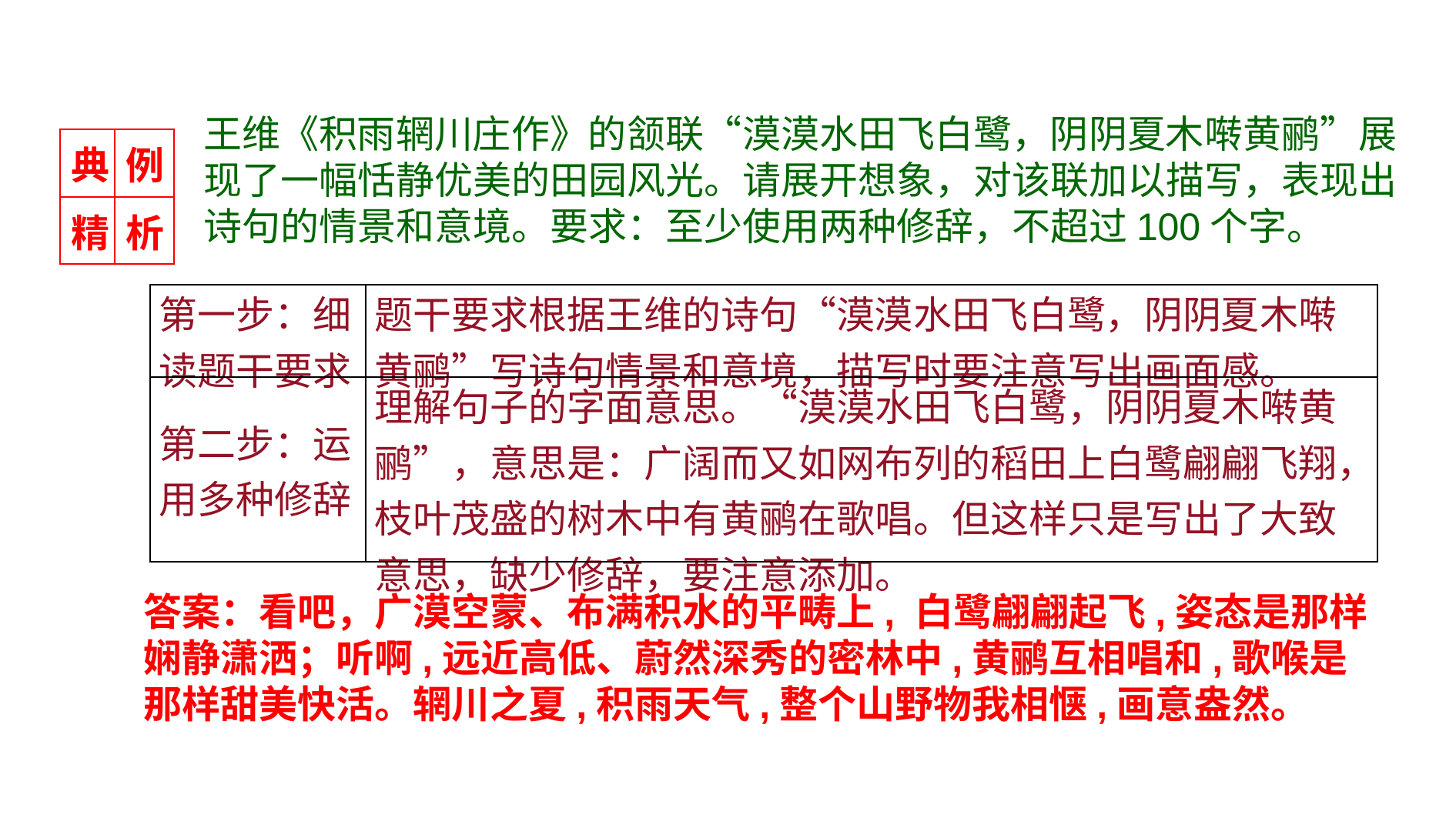

王维《积雨辋川庄作》的颔联“漠漠水田飞白鹭，阴阴夏木啭黄鹂”展现了一幅恬静优美的田园风光。请展开想象，对该联加以描写，表现出诗句的情景和意境。要求：至少使用两种修辞，不超过100个字。
| 典 | 例 |
| --- | --- |
| 精 | 析 |
| 第一步：细读题干要求 | 题干要求根据王维的诗句“漠漠水田飞白鹭，阴阴夏木啭黄鹂”写诗句情景和意境，描写时要注意写出画面感。 |
| --- | --- |
| 第二步：运用多种修辞 | 理解句子的字面意思。“漠漠水田飞白鹭，阴阴夏木啭黄鹂”，意思是：广阔而又如网布列的稻田上白鹭翩翩飞翔，枝叶茂盛的树木中有黄鹂在歌唱。但这样只是写出了大致意思，缺少修辞，要注意添加。 |
答案：看吧，广漠空蒙、布满积水的平畴上, 白鹭翩翩起飞,姿态是那样娴静潇洒；听啊,远近高低、蔚然深秀的密林中,黄鹂互相唱和,歌喉是那样甜美快活。辋川之夏,积雨天气,整个山野物我相惬,画意盎然。